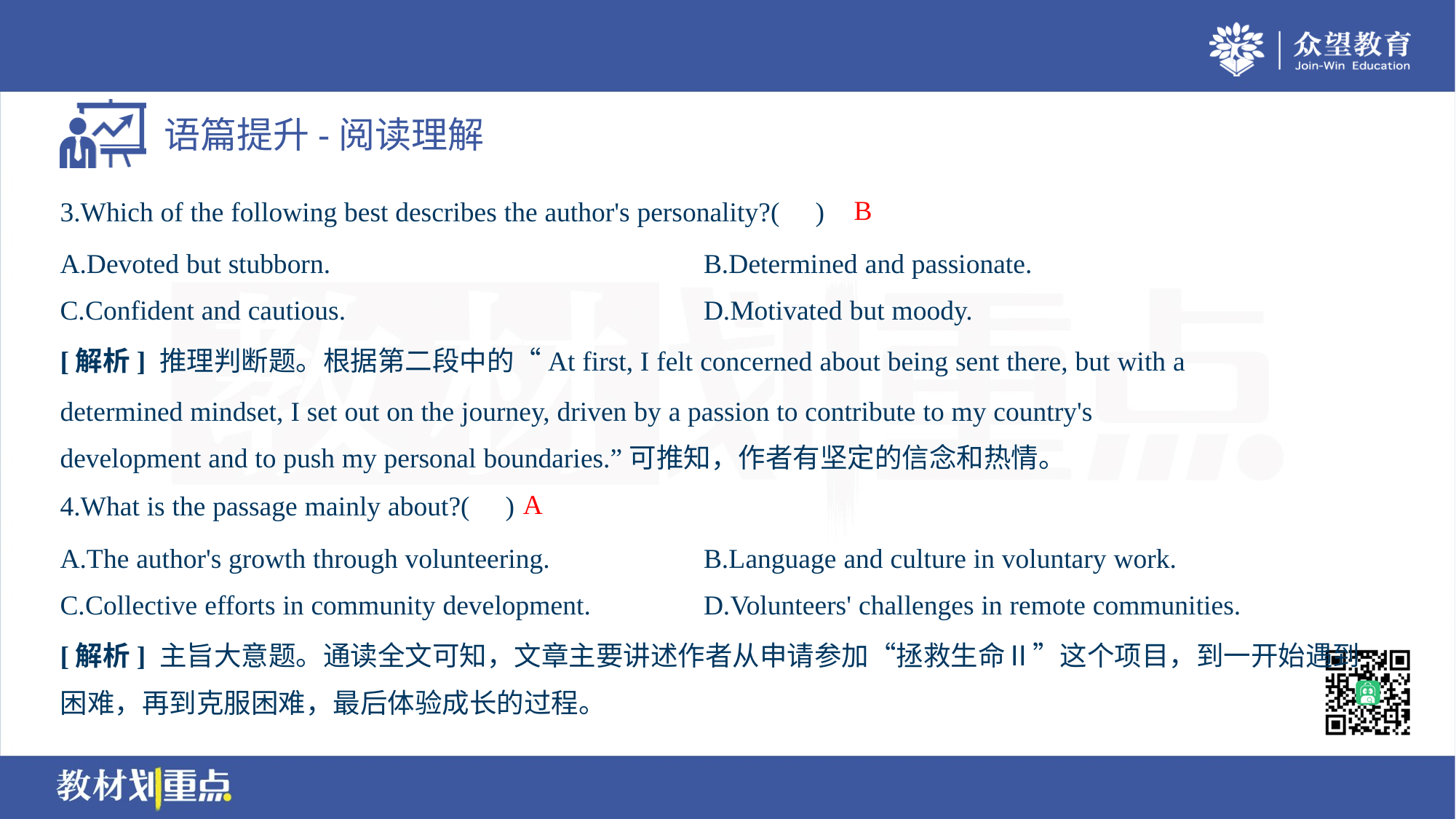

B
3.Which of the following best describes the author's personality?(     )
A.Devoted but stubborn.	B.Determined and passionate.
C.Confident and cautious.	D.Motivated but moody.
[解析] 推理判断题。根据第二段中的“At first, I felt concerned about being sent there, but with a
determined mindset, I set out on the journey, driven by a passion to contribute to my country's
development and to push my personal boundaries.”可推知，作者有坚定的信念和热情。
A
4.What is the passage mainly about?(     )
A.The author's growth through volunteering.	B.Language and culture in voluntary work.
C.Collective efforts in community development.	D.Volunteers' challenges in remote communities.
[解析] 主旨大意题。通读全文可知，文章主要讲述作者从申请参加“拯救生命Ⅱ”这个项目，到一开始遇到
困难，再到克服困难，最后体验成长的过程。